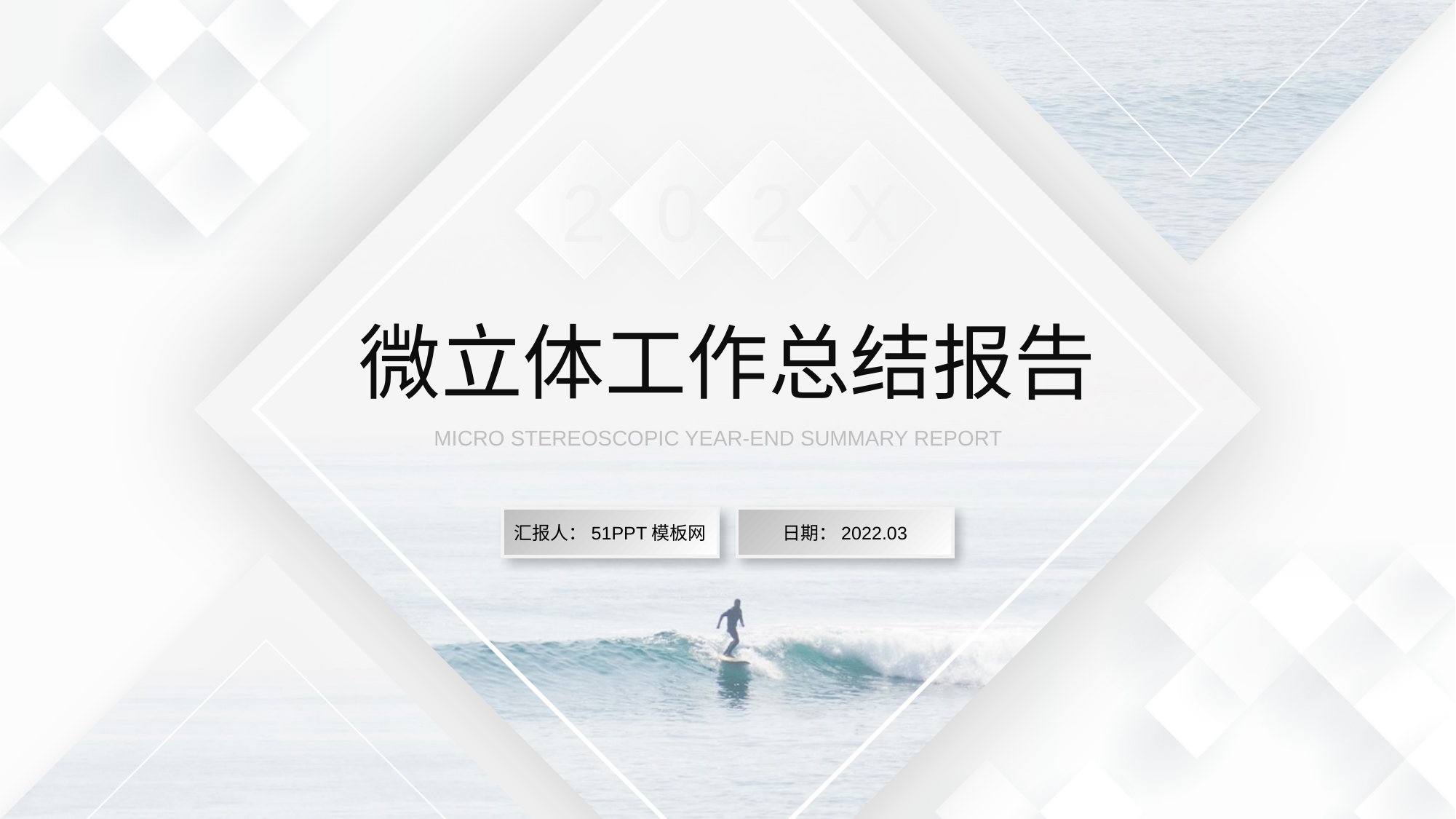

2

0

2

X

微立体工作总结报告
 MICRO STEREOSCOPIC YEAR-END SUMMARY REPORT
汇报人：51PPT模板网
日期：2022.03